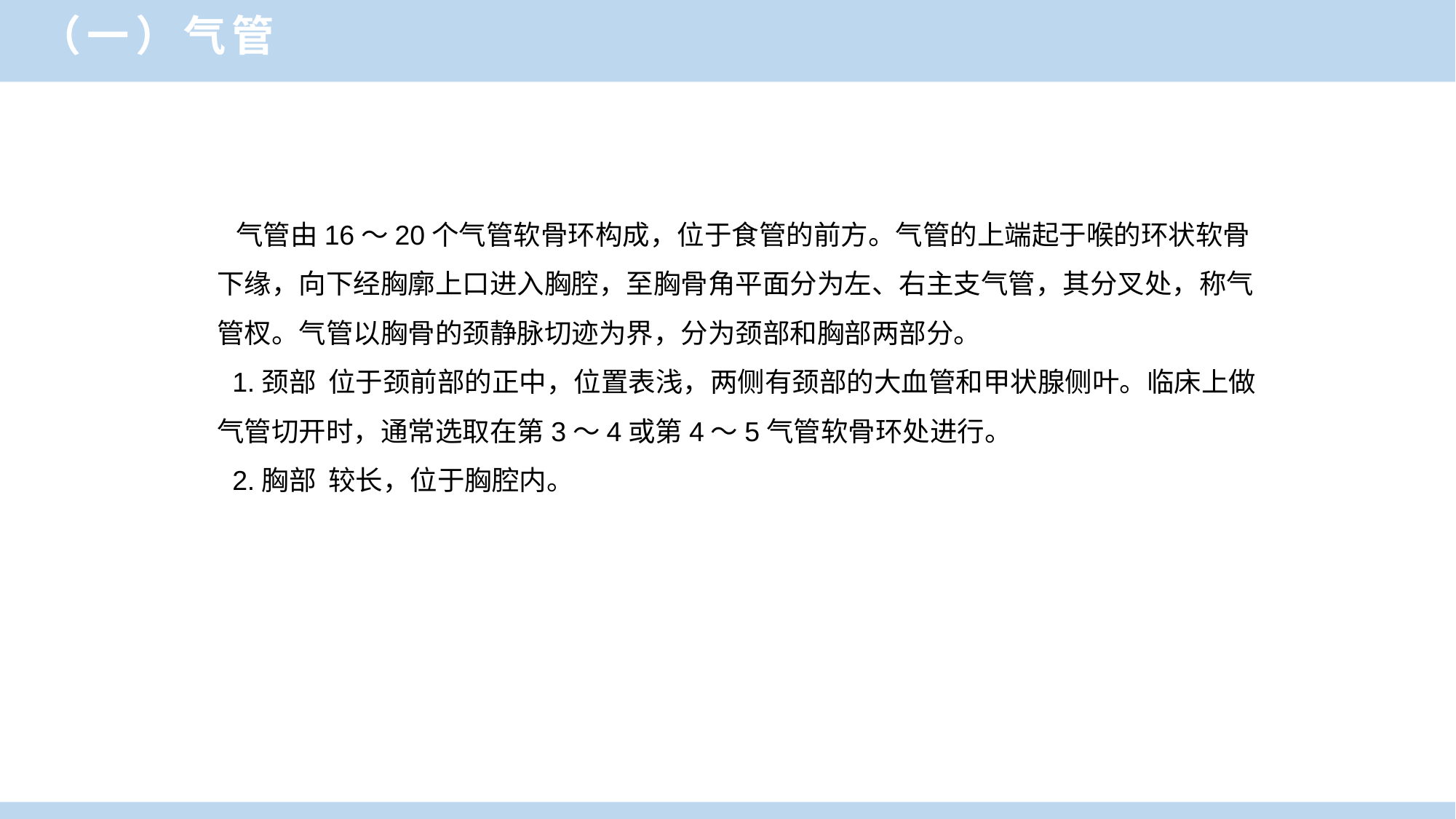

（一）气管
  气管由16～20个气管软骨环构成，位于食管的前方。气管的上端起于喉的环状软骨下缘，向下经胸廓上口进入胸腔，至胸骨角平面分为左、右主支气管，其分叉处，称气管杈。气管以胸骨的颈静脉切迹为界，分为颈部和胸部两部分。
  1.颈部  位于颈前部的正中，位置表浅，两侧有颈部的大血管和甲状腺侧叶。临床上做气管切开时，通常选取在第3～4或第4～5气管软骨环处进行。
  2.胸部  较长，位于胸腔内。